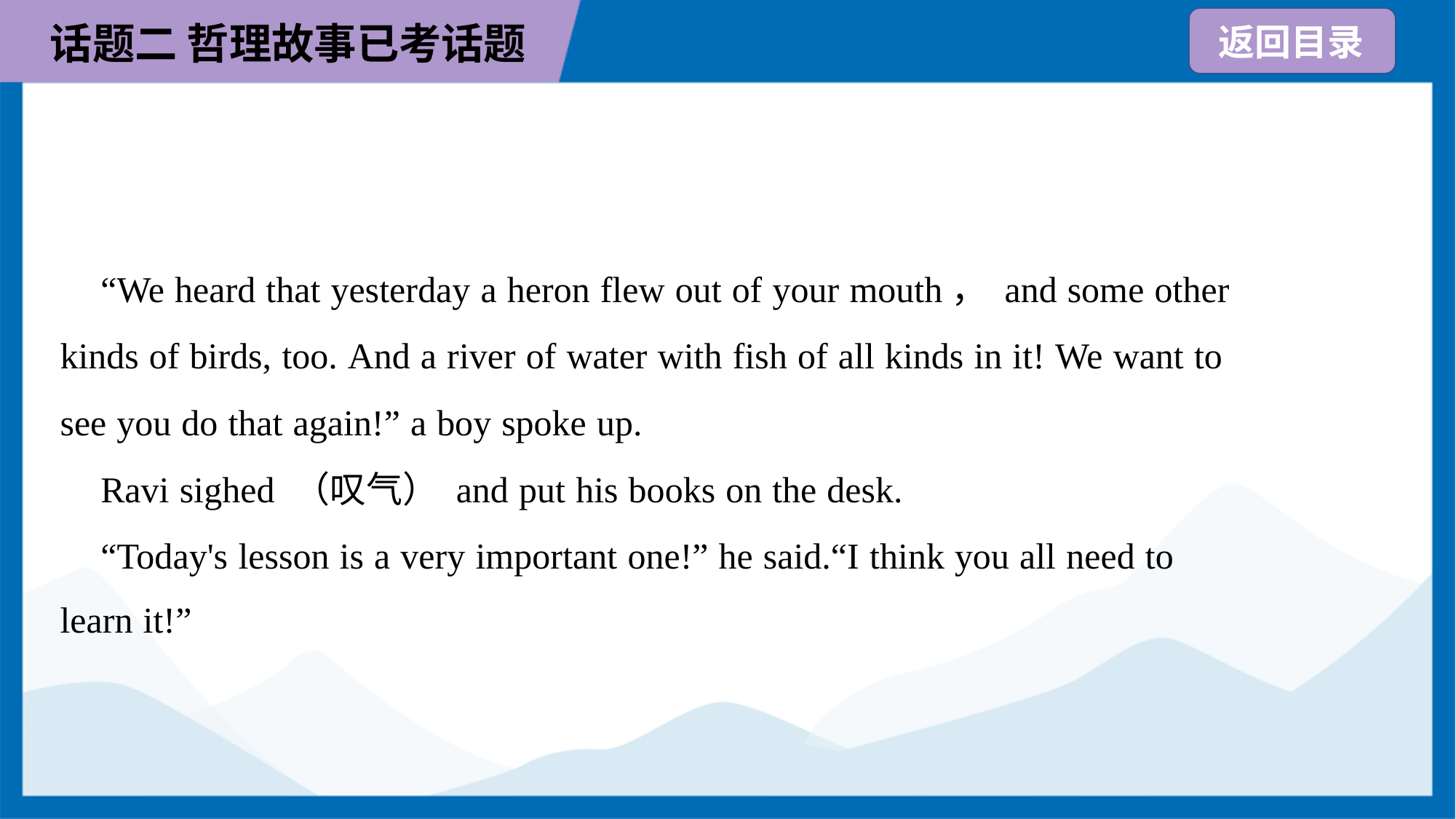

“We heard that yesterday a heron flew out of your mouth， and some other
kinds of birds, too. And a river of water with fish of all kinds in it! We want to
see you do that again!” a boy spoke up.
    Ravi sighed （叹气） and put his books on the desk.
    “Today's lesson is a very important one!” he said.“I think you all need to
learn it!”